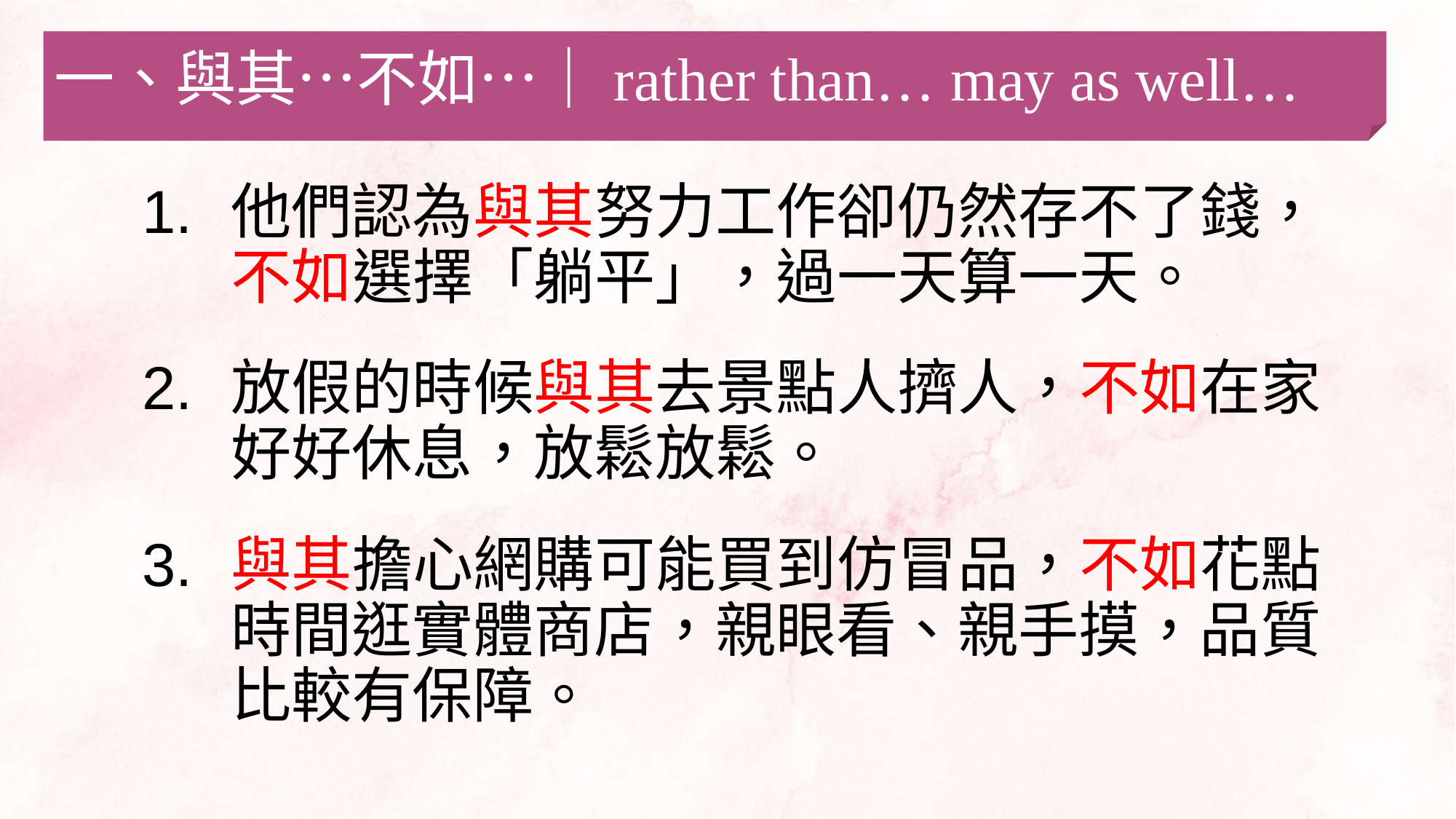

一、與其…不如…｜rather than… may as well…
他們認為與其努力工作卻仍然存不了錢，不如選擇「躺平」，過一天算一天。
放假的時候與其去景點人擠人，不如在家好好休息，放鬆放鬆。
與其擔心網購可能買到仿冒品，不如花點時間逛實體商店，親眼看、親手摸，品質比較有保障。